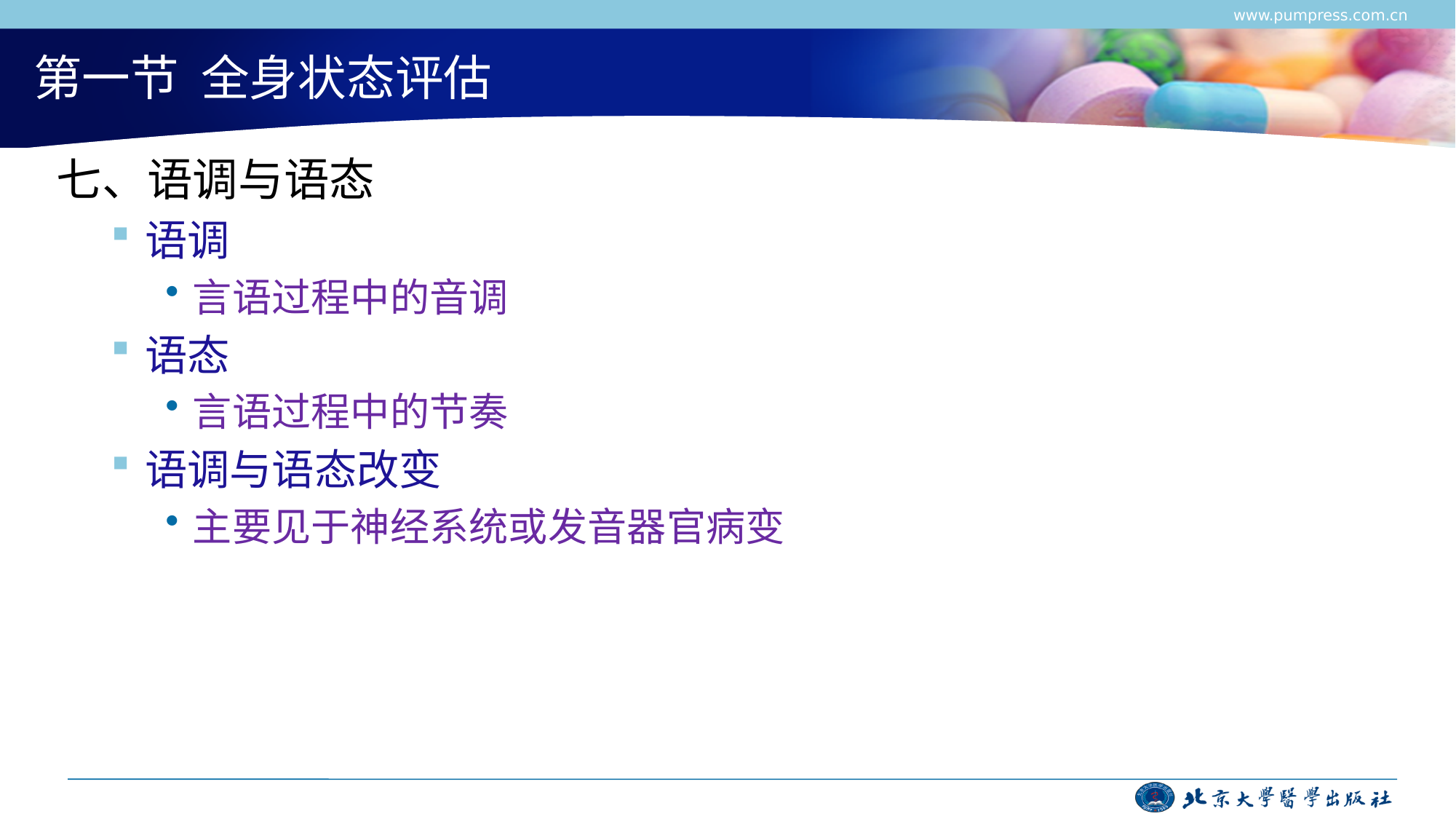

www.pumpress.com.cn
# 第一节  全身状态评估
七、语调与语态
语调
言语过程中的音调
语态
言语过程中的节奏
语调与语态改变
主要见于神经系统或发音器官病变